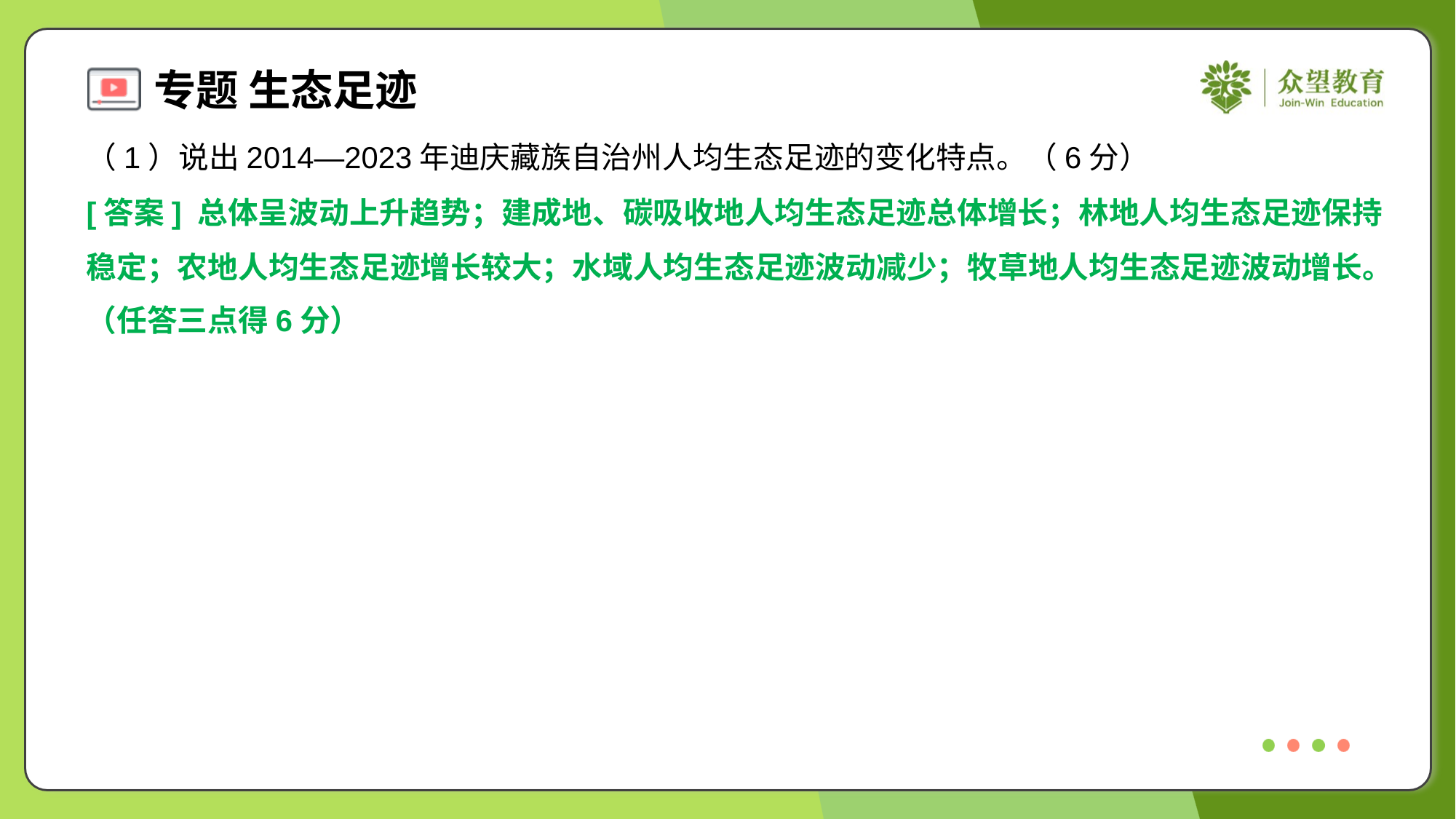

（1）说出2014—2023年迪庆藏族自治州人均生态足迹的变化特点。（6分）
[答案] 总体呈波动上升趋势；建成地、碳吸收地人均生态足迹总体增长；林地人均生态足迹保持
稳定；农地人均生态足迹增长较大；水域人均生态足迹波动减少；牧草地人均生态足迹波动增长。
（任答三点得6分）